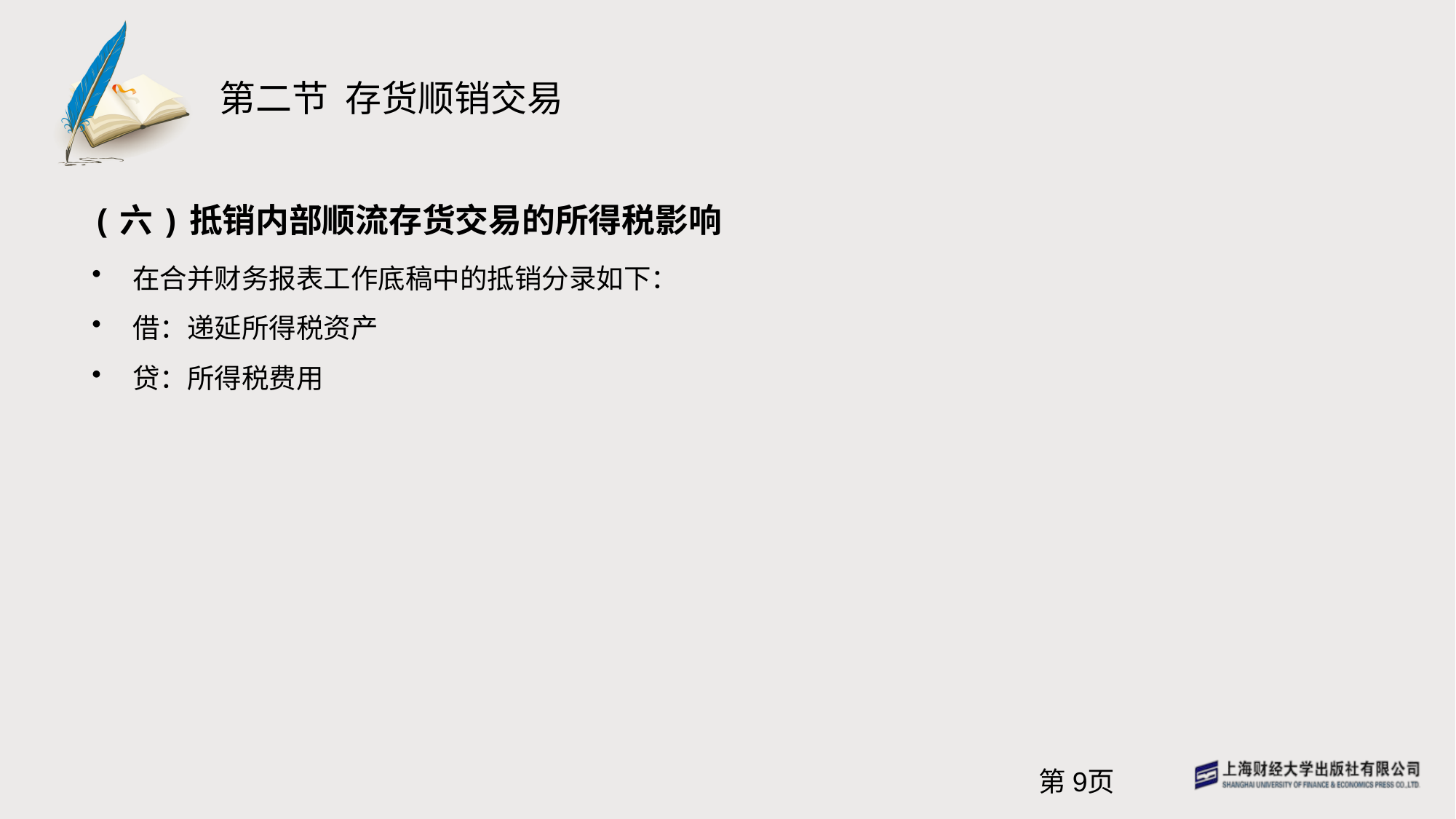

# 第二节  存货顺销交易
(六)抵销内部顺流存货交易的所得税影响
在合并财务报表工作底稿中的抵销分录如下：
借：递延所得税资产
贷：所得税费用

9